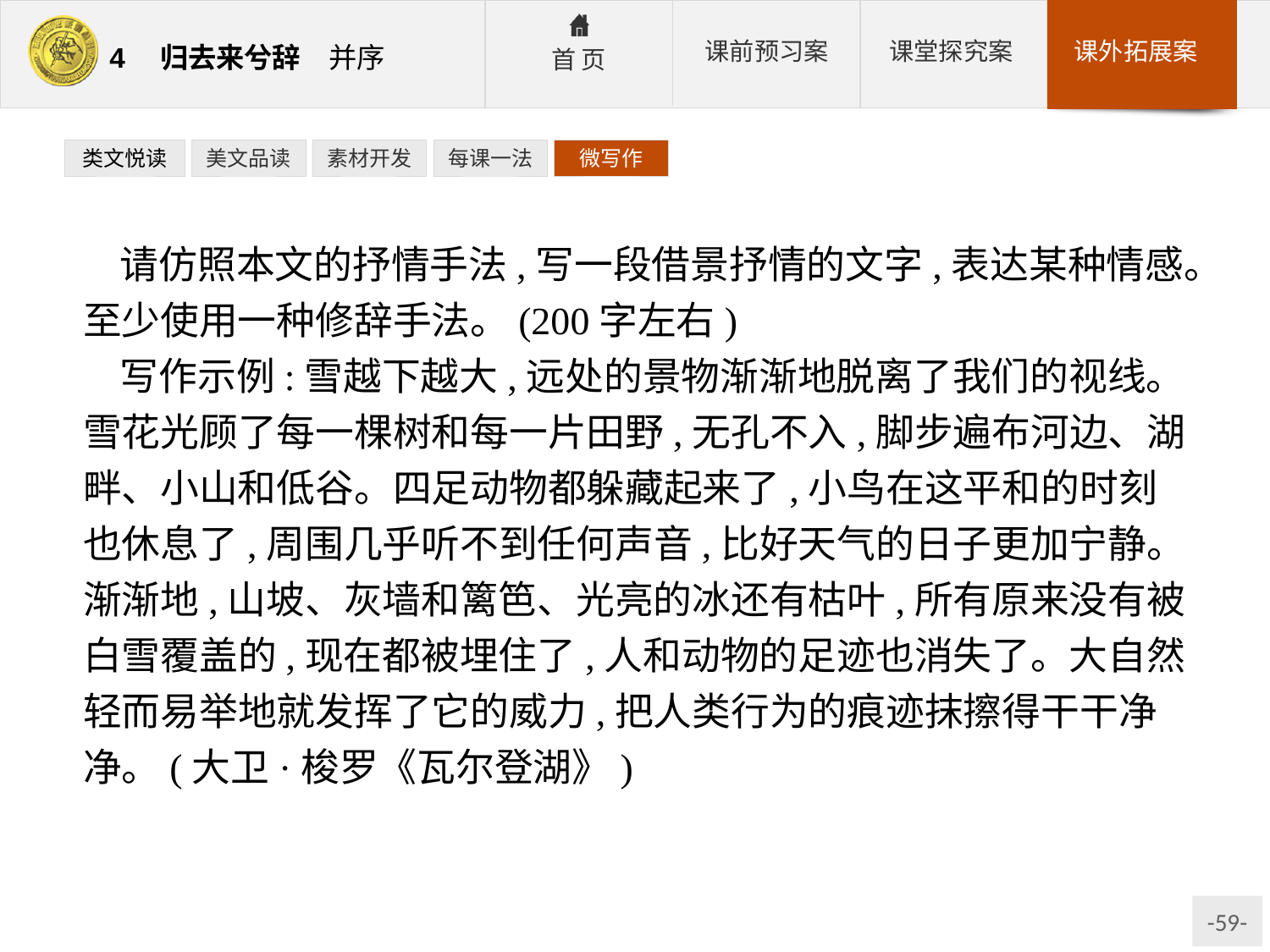

类文悦读
美文品读
素材开发
每课一法
微写作
请仿照本文的抒情手法,写一段借景抒情的文字,表达某种情感。至少使用一种修辞手法。(200字左右)
写作示例:雪越下越大,远处的景物渐渐地脱离了我们的视线。雪花光顾了每一棵树和每一片田野,无孔不入,脚步遍布河边、湖畔、小山和低谷。四足动物都躲藏起来了,小鸟在这平和的时刻也休息了,周围几乎听不到任何声音,比好天气的日子更加宁静。渐渐地,山坡、灰墙和篱笆、光亮的冰还有枯叶,所有原来没有被白雪覆盖的,现在都被埋住了,人和动物的足迹也消失了。大自然轻而易举地就发挥了它的威力,把人类行为的痕迹抹擦得干干净净。(大卫·梭罗《瓦尔登湖》)